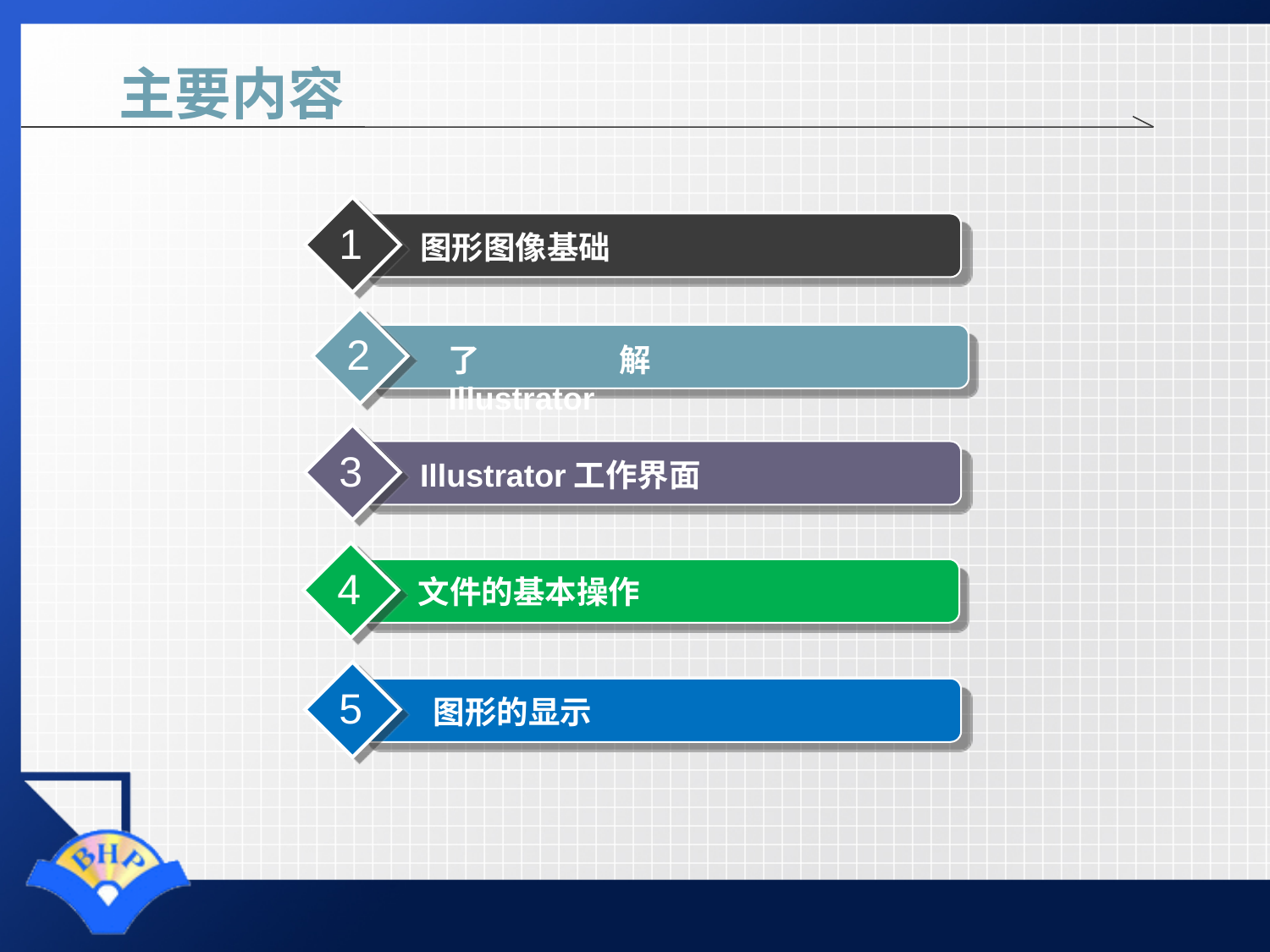

# 主要内容

1

图形图像基础

2

了解Illustrator

3

Illustrator工作界面

4

文件的基本操作

5

图形的显示